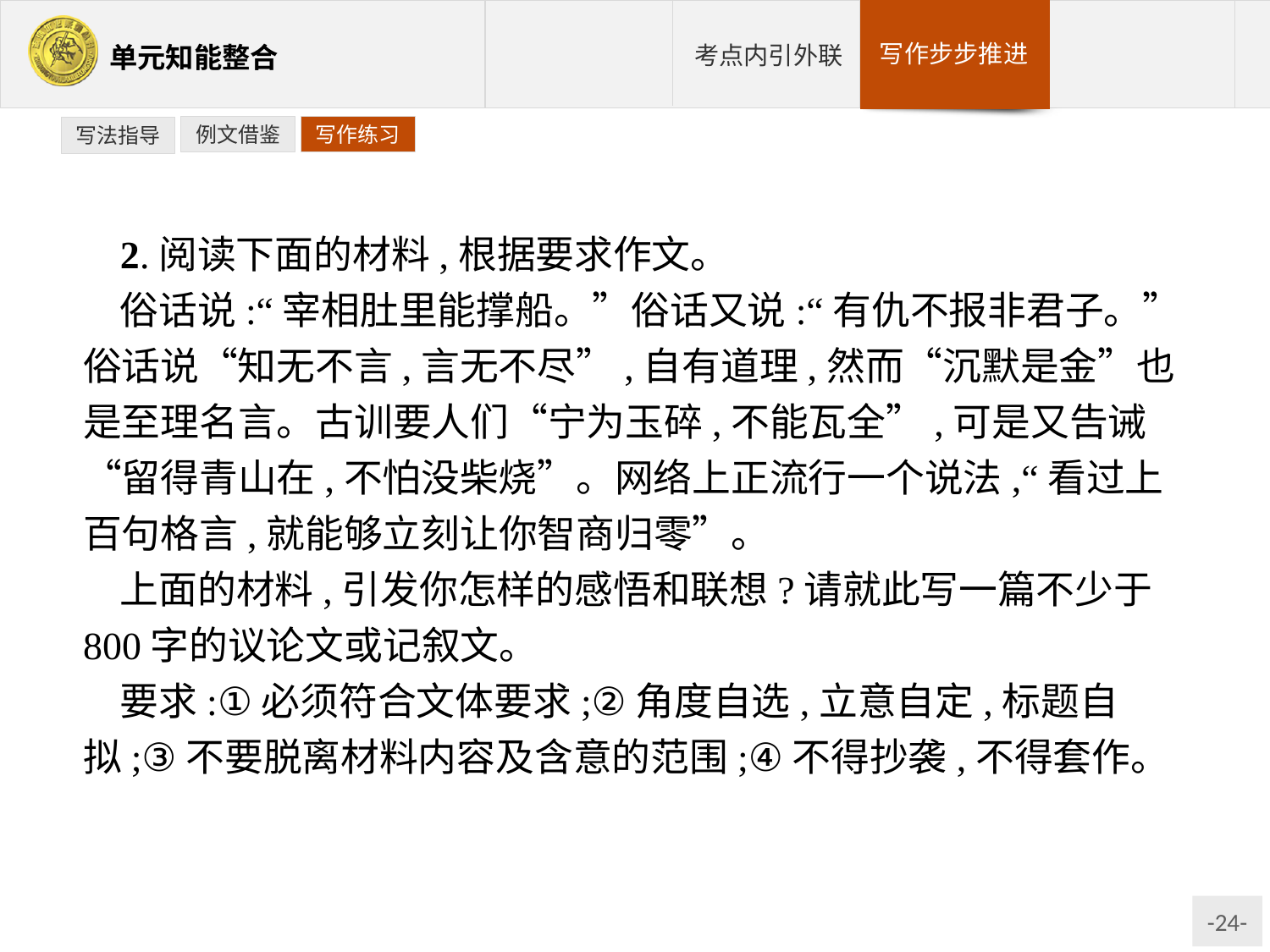

例文借鉴
写作练习
写法指导
2.阅读下面的材料,根据要求作文。
俗话说:“宰相肚里能撑船。”俗话又说:“有仇不报非君子。”俗话说“知无不言,言无不尽”,自有道理,然而“沉默是金”也是至理名言。古训要人们“宁为玉碎,不能瓦全”,可是又告诫“留得青山在,不怕没柴烧”。网络上正流行一个说法,“看过上百句格言,就能够立刻让你智商归零”。
上面的材料,引发你怎样的感悟和联想?请就此写一篇不少于800字的议论文或记叙文。
要求:①必须符合文体要求;②角度自选,立意自定,标题自拟;③不要脱离材料内容及含意的范围;④不得抄袭,不得套作。